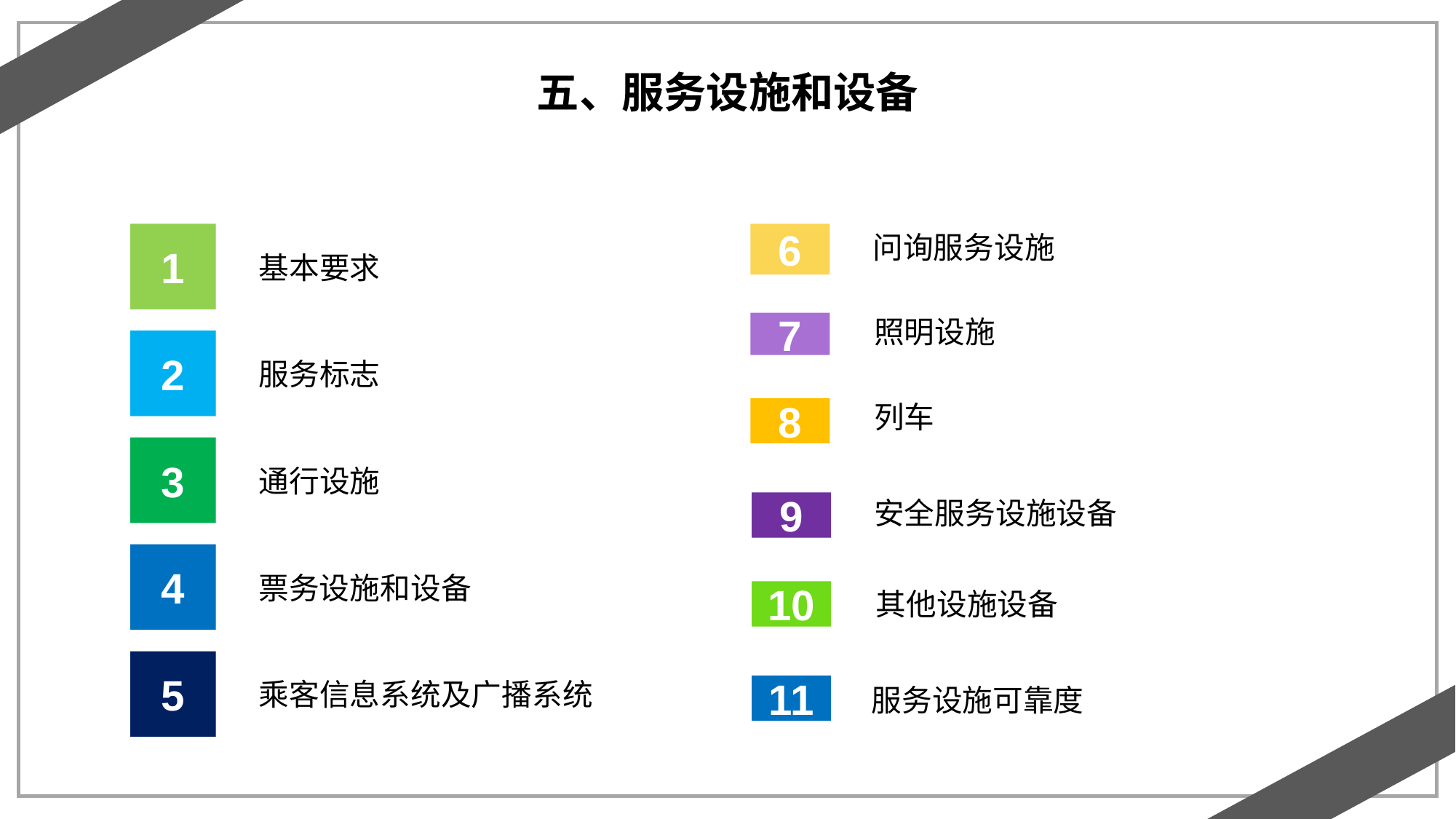

五、服务设施和设备
1
6
问询服务设施
基本要求
7
照明设施
2
服务标志
列车
8
3
通行设施
9
安全服务设施设备
4
票务设施和设备
其他设施设备
10
5
11
服务设施可靠度
乘客信息系统及广播系统